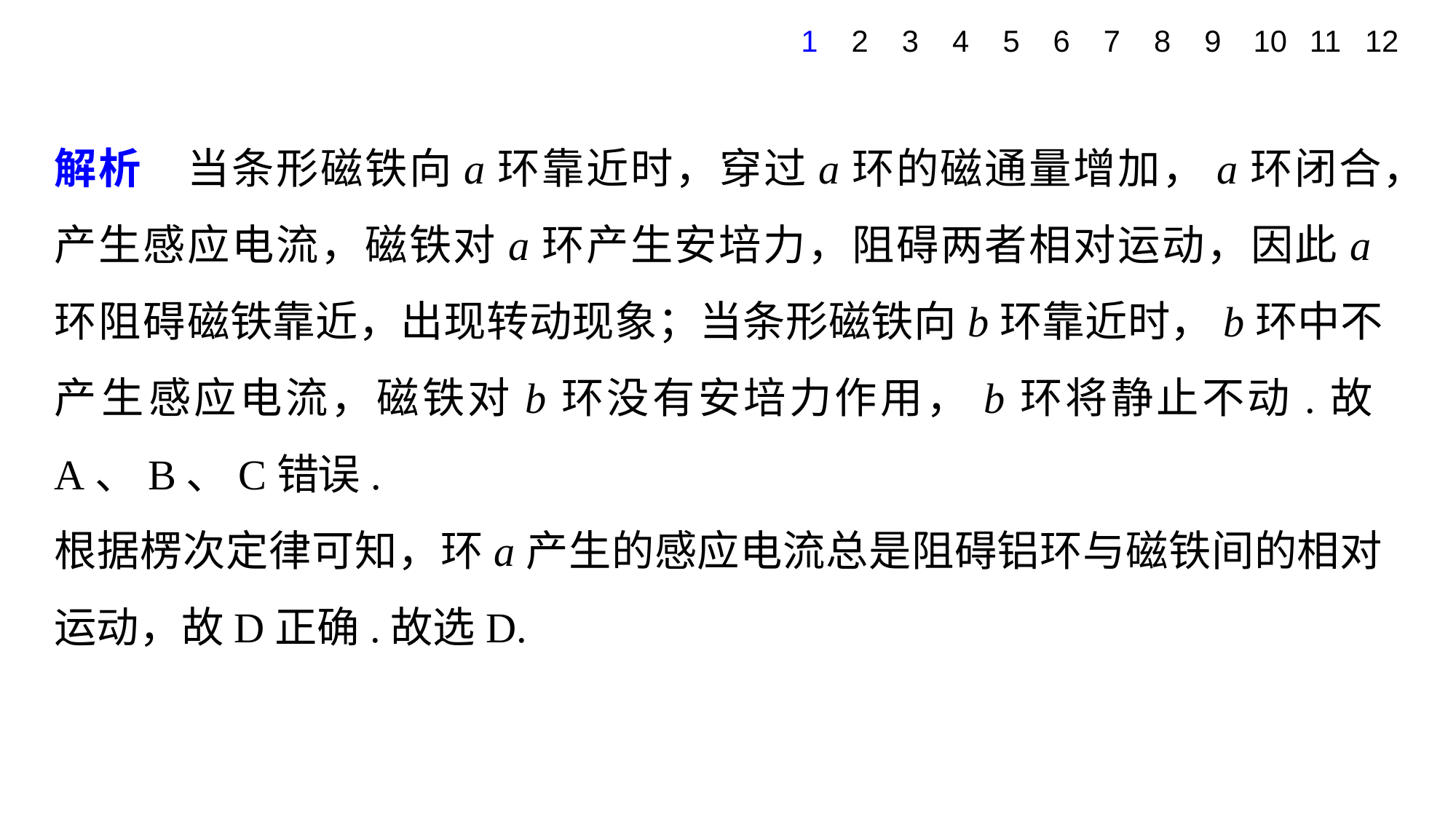

1
2
3
4
5
6
7
8
9
10
11
12
解析　当条形磁铁向a环靠近时，穿过a环的磁通量增加，a环闭合，产生感应电流，磁铁对a环产生安培力，阻碍两者相对运动，因此a环阻碍磁铁靠近，出现转动现象；当条形磁铁向b环靠近时，b环中不产生感应电流，磁铁对b环没有安培力作用，b环将静止不动.故A、B、C错误.
根据楞次定律可知，环a产生的感应电流总是阻碍铝环与磁铁间的相对运动，故D正确.故选D.